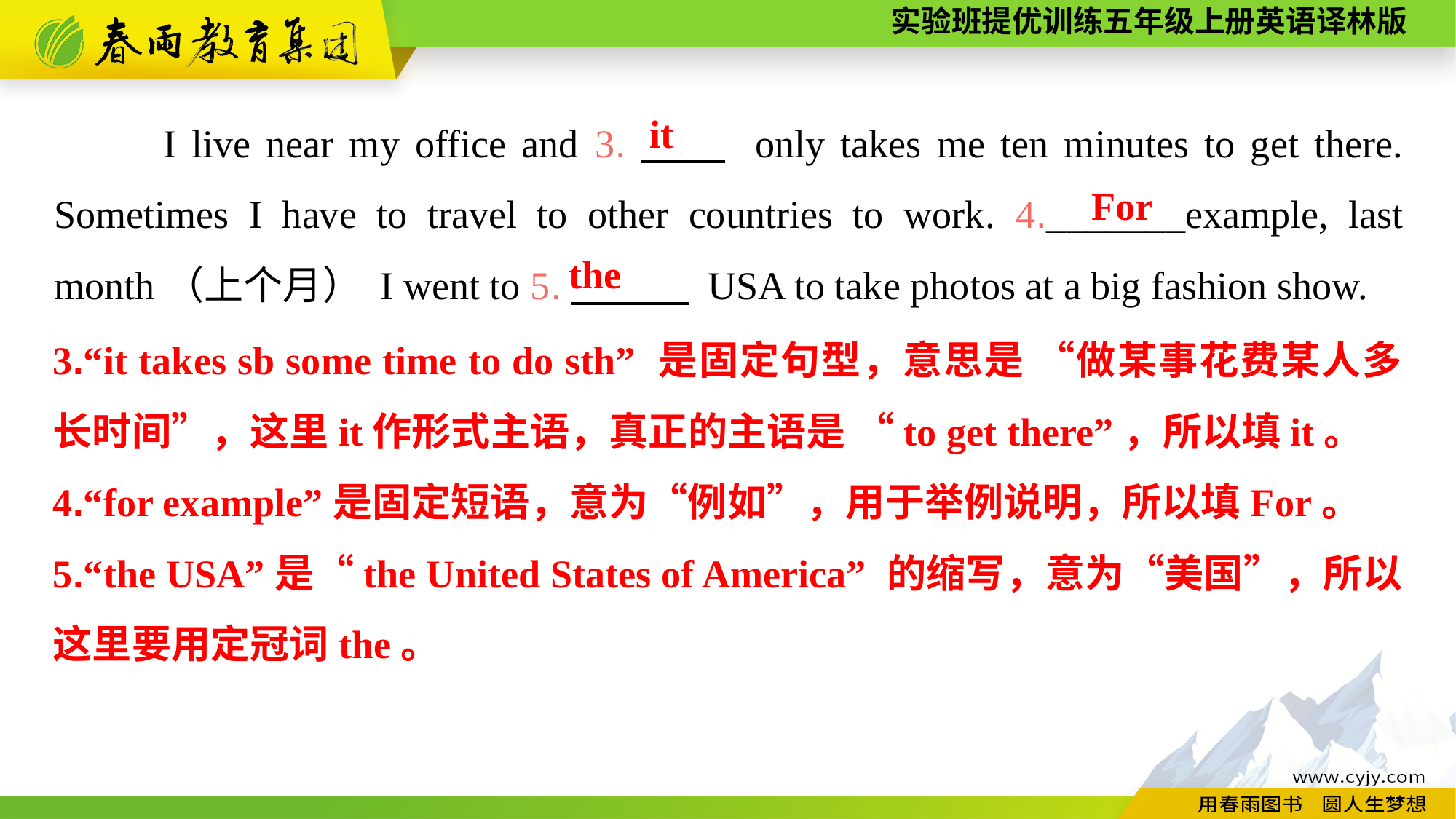

I live near my office and 3.　　 only takes me ten minutes to get there. Sometimes I have to travel to other countries to work. 4._______example, last month（上个月） I went to 5.　　　 USA to take photos at a big fashion show.
it
For
the
3.“it takes sb some time to do sth” 是固定句型，意思是 “做某事花费某人多长时间”，这里it作形式主语，真正的主语是 “to get there”，所以填it。
4.“for example”是固定短语，意为“例如”，用于举例说明，所以填For。
5.“the USA”是“the United States of America” 的缩写，意为“美国”，所以这里要用定冠词the。